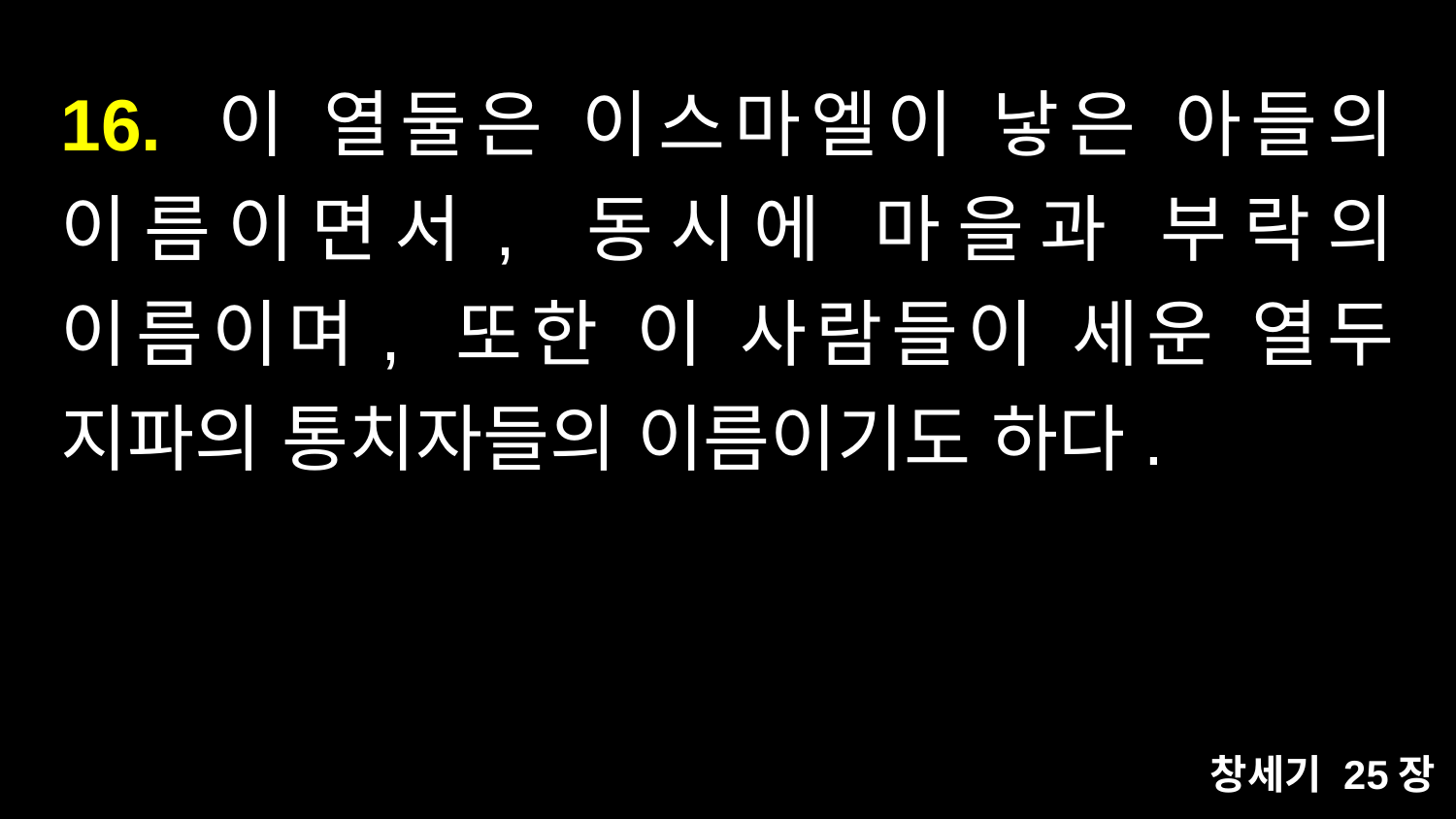

# 16. 이 열둘은 이스마엘이 낳은 아들의 이름이면서, 동시에 마을과 부락의 이름이며, 또한 이 사람들이 세운 열두 지파의 통치자들의 이름이기도 하다.
창세기 25장